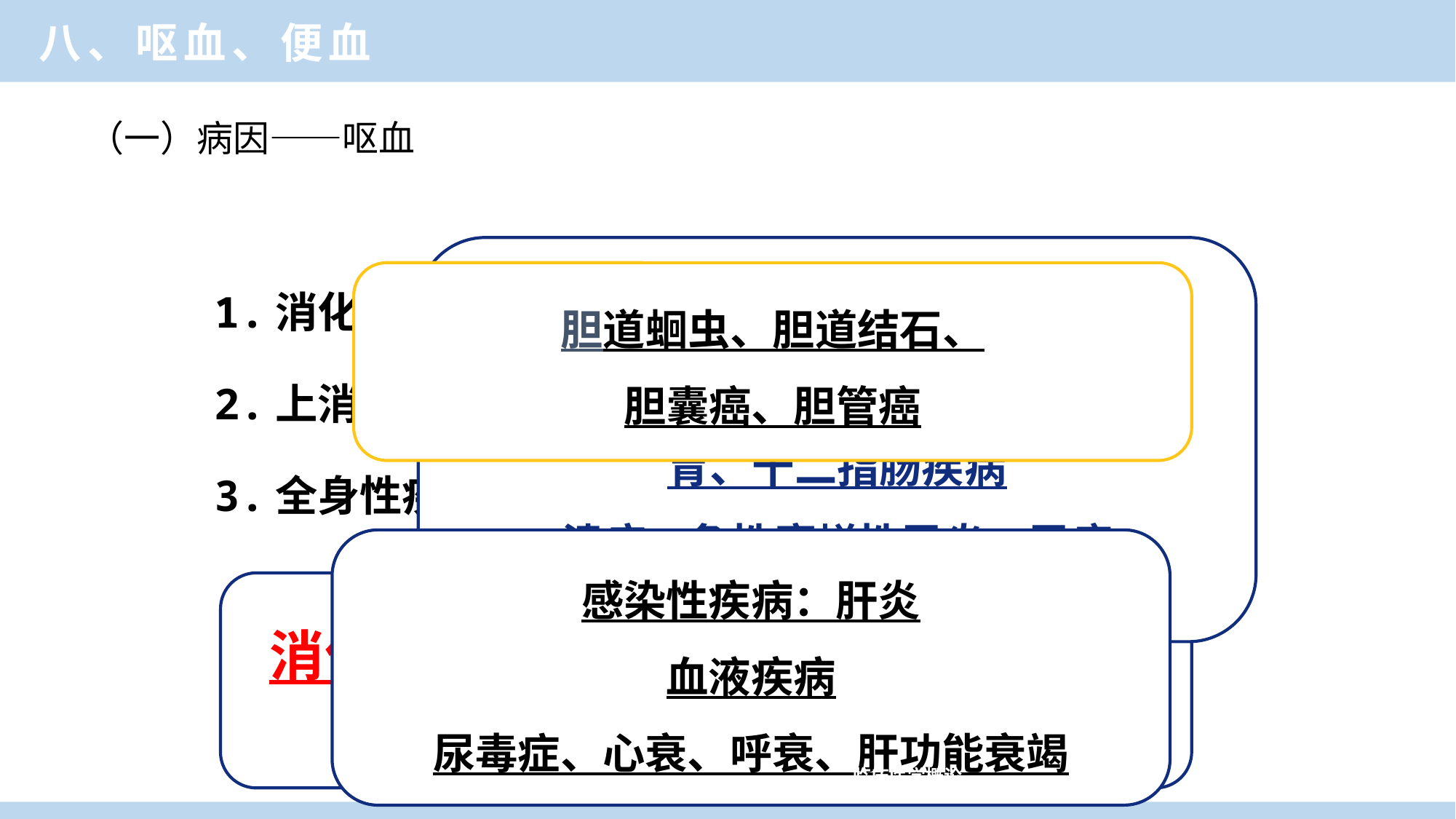

临床医学概论
八、呕血、便血
（一）病因——呕血
食管疾病
食管炎、肿瘤、异物
胃、十二指肠疾病
溃疡、急性糜烂性胃炎、胃癌
食管胃底静脉曲张破裂
1.消化系统疾病
2.上消化道临近器官或组织疾病
3.全身性疾病
胆道蛔虫、胆道结石、
胆囊癌、胆管癌
感染性疾病：肝炎
血液疾病
尿毒症、心衰、呼衰、肝功能衰竭
消化性溃疡、食管胃底静脉曲张破裂
急性糜烂性出血性胃炎、胃癌